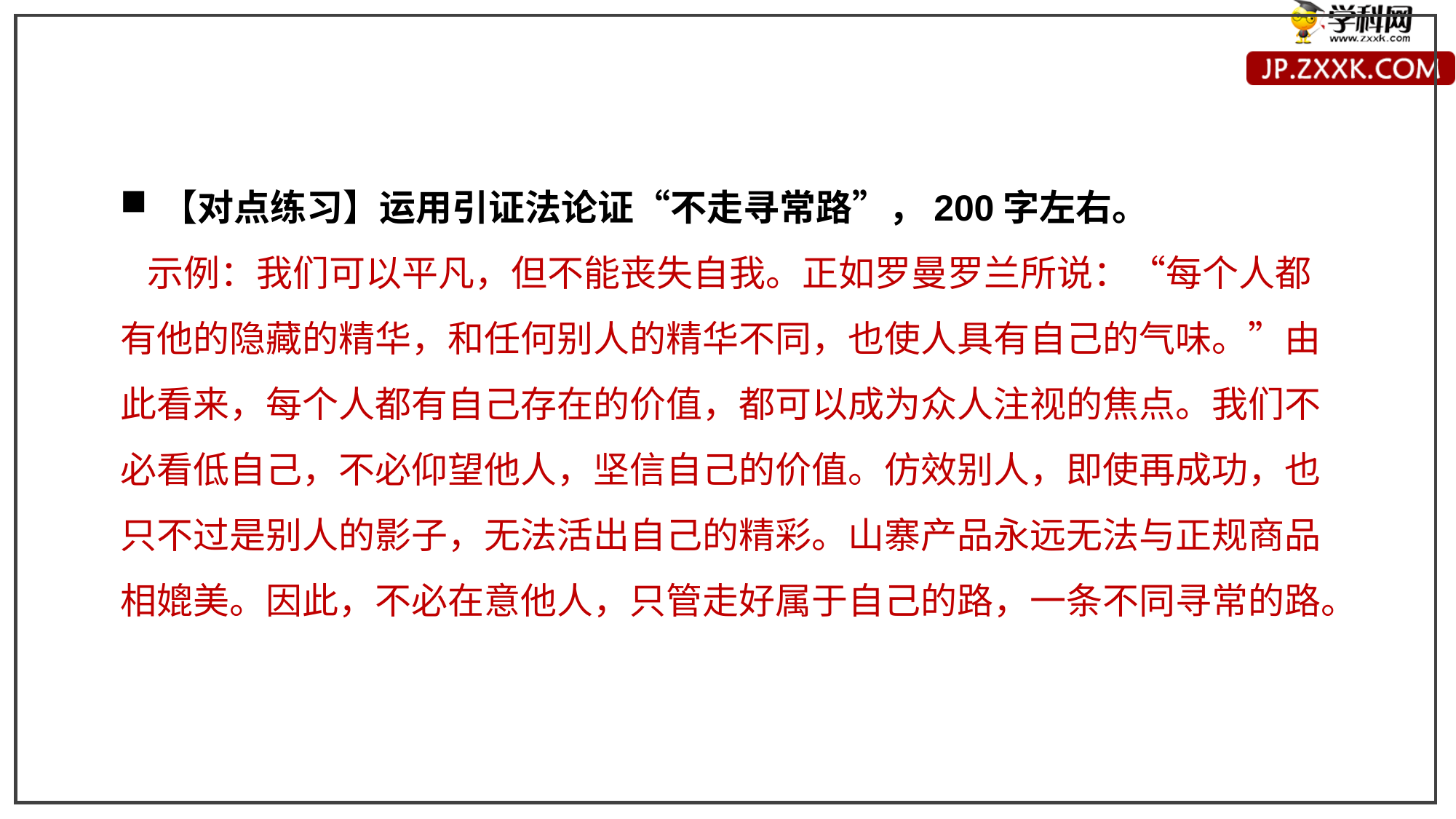

【对点练习】运用引证法论证“不走寻常路”，200字左右。
 示例：我们可以平凡，但不能丧失自我。正如罗曼罗兰所说：“每个人都有他的隐藏的精华，和任何别人的精华不同，也使人具有自己的气味。”由此看来，每个人都有自己存在的价值，都可以成为众人注视的焦点。我们不必看低自己，不必仰望他人，坚信自己的价值。仿效别人，即使再成功，也只不过是别人的影子，无法活出自己的精彩。山寨产品永远无法与正规商品相媲美。因此，不必在意他人，只管走好属于自己的路，一条不同寻常的路。